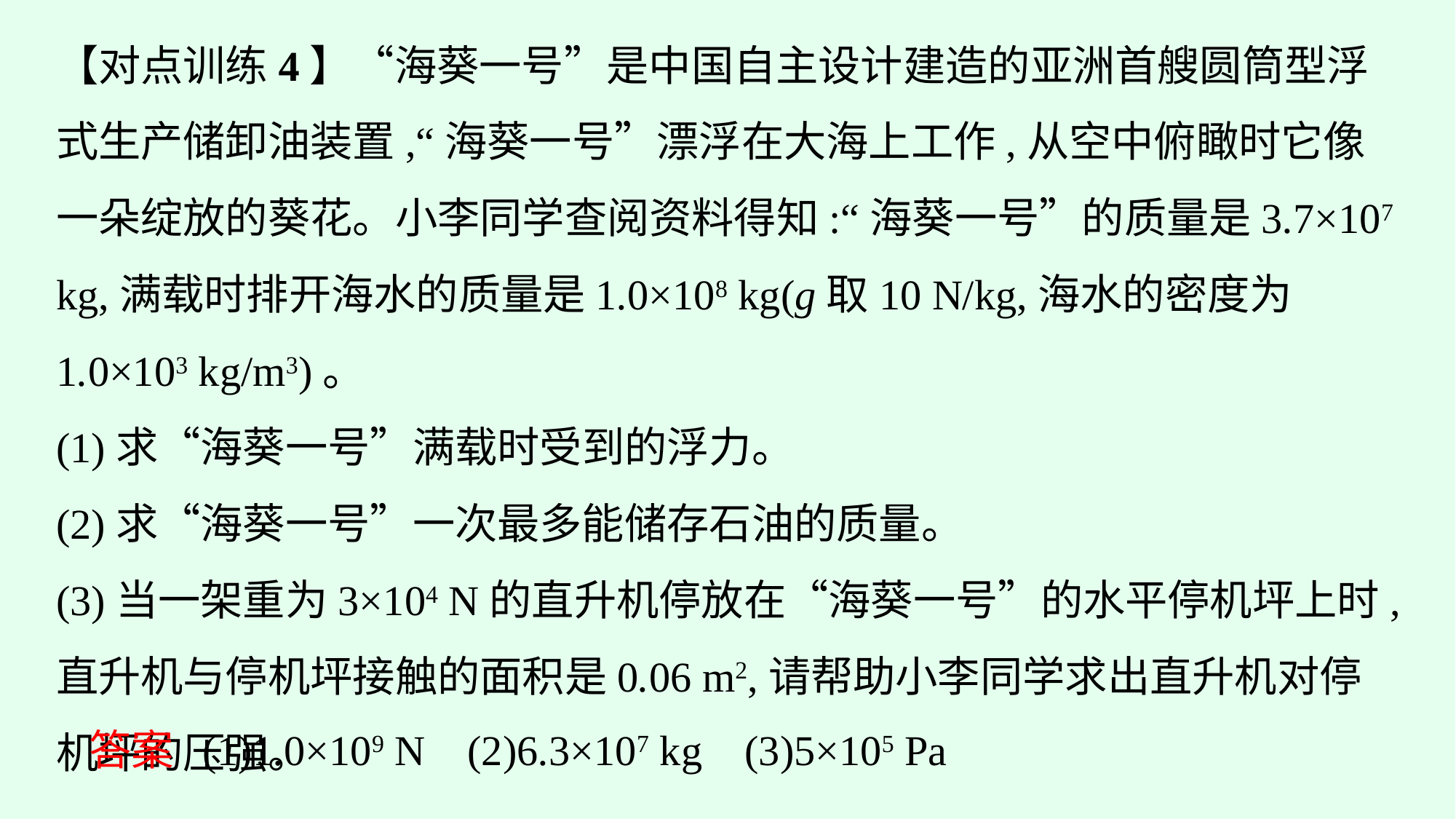

【对点训练4】“海葵一号”是中国自主设计建造的亚洲首艘圆筒型浮式生产储卸油装置,“海葵一号”漂浮在大海上工作,从空中俯瞰时它像一朵绽放的葵花。小李同学查阅资料得知:“海葵一号”的质量是3.7×107 kg,满载时排开海水的质量是1.0×108 kg(g取10 N/kg,海水的密度为1.0×103 kg/m3)。
(1)求“海葵一号”满载时受到的浮力。
(2)求“海葵一号”一次最多能储存石油的质量。
(3)当一架重为3×104 N的直升机停放在“海葵一号”的水平停机坪上时,直升机与停机坪接触的面积是0.06 m2,请帮助小李同学求出直升机对停机坪的压强。
答案  (1)1.0×109 N    (2)6.3×107 kg    (3)5×105 Pa